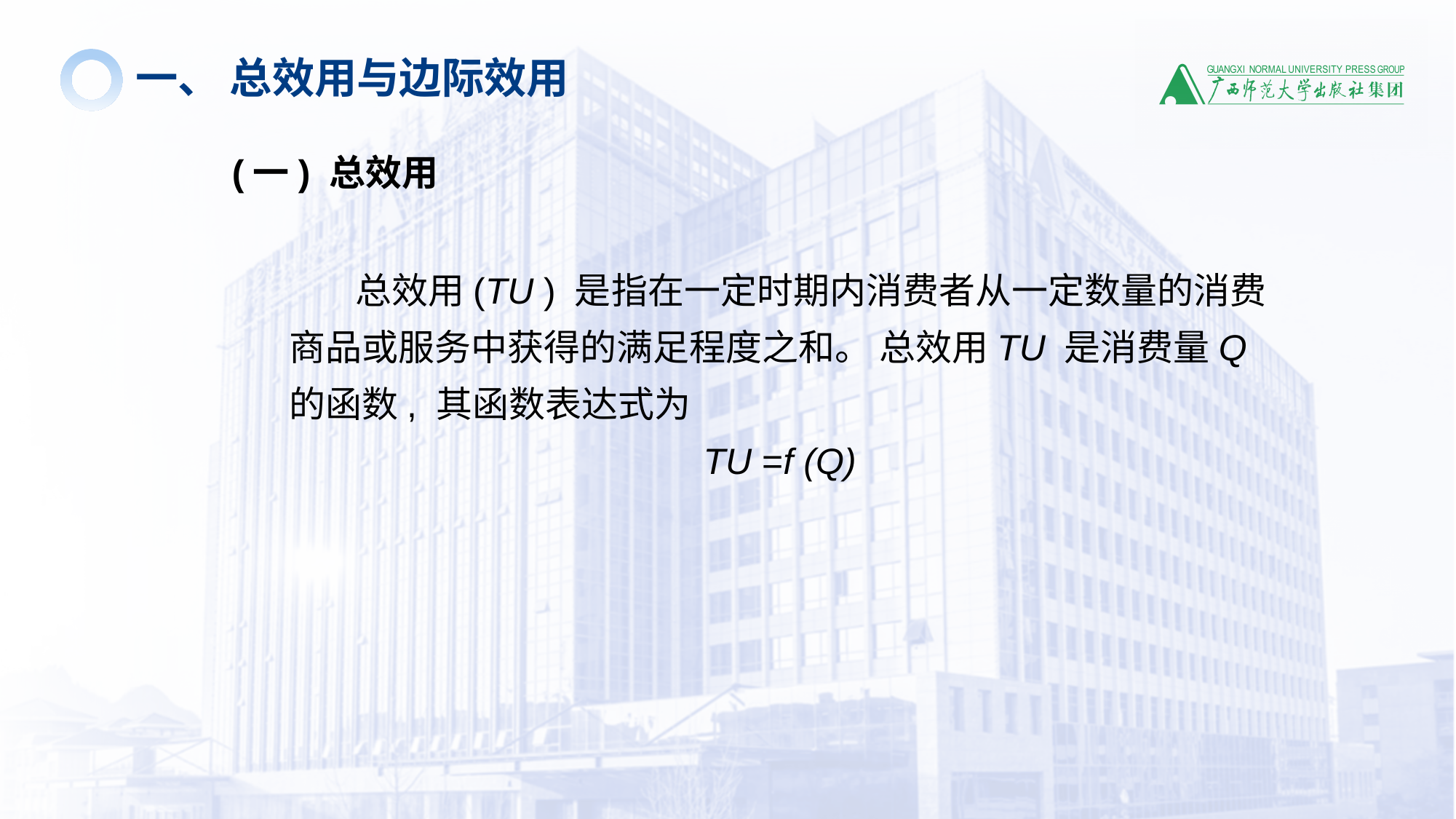

一、 总效用与边际效用

(一) 总效用
       总效用(TU ) 是指在一定时期内消费者从一定数量的消费商品或服务中获得的满足程度之和。 总效用TU 是消费量Q 的函数, 其函数表达式为
TU =f (Q)